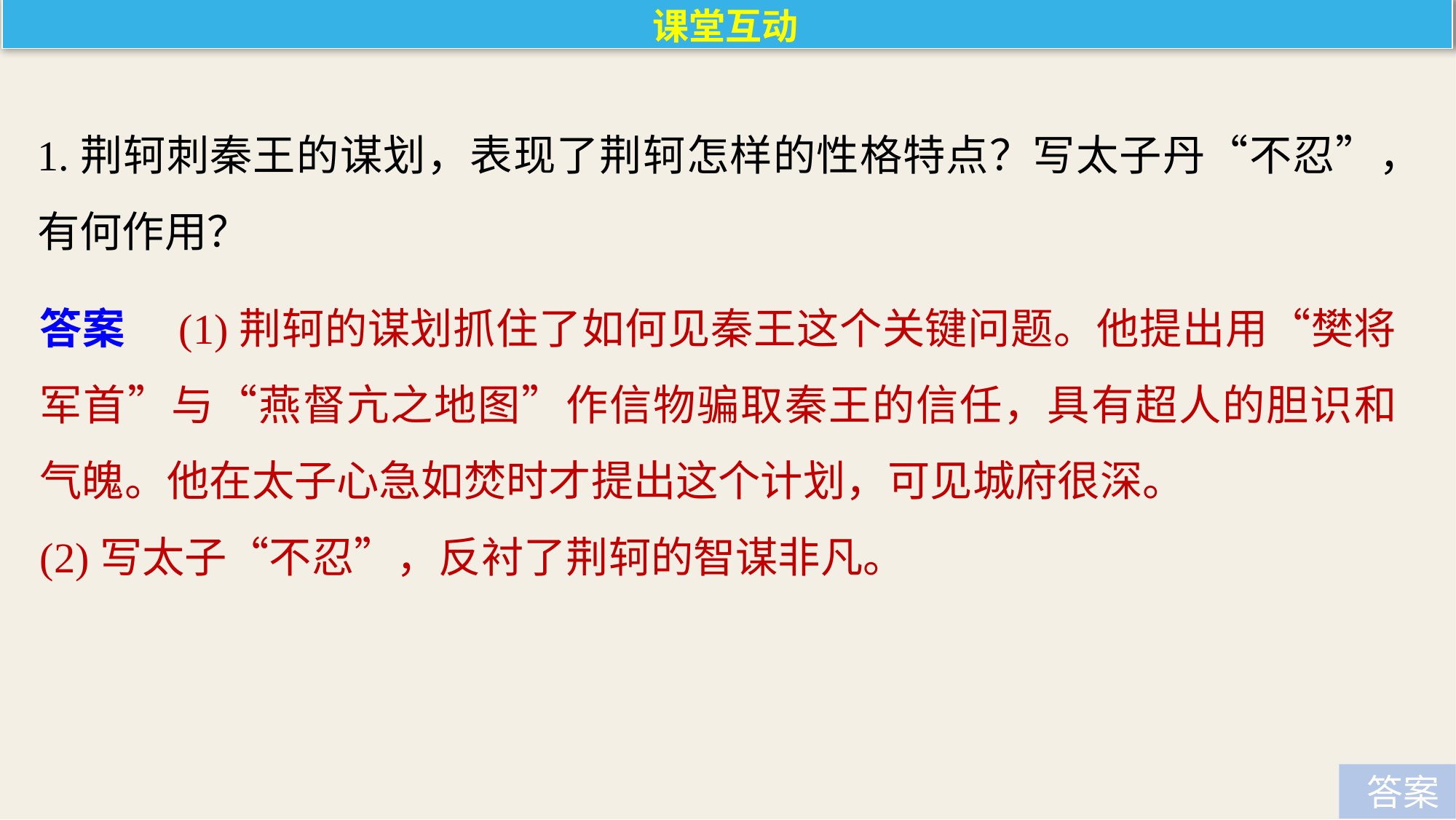

课堂互动
1.荆轲刺秦王的谋划，表现了荆轲怎样的性格特点？写太子丹“不忍”，有何作用？
答案　(1)荆轲的谋划抓住了如何见秦王这个关键问题。他提出用“樊将军首”与“燕督亢之地图”作信物骗取秦王的信任，具有超人的胆识和气魄。他在太子心急如焚时才提出这个计划，可见城府很深。
(2)写太子“不忍”，反衬了荆轲的智谋非凡。
 答案